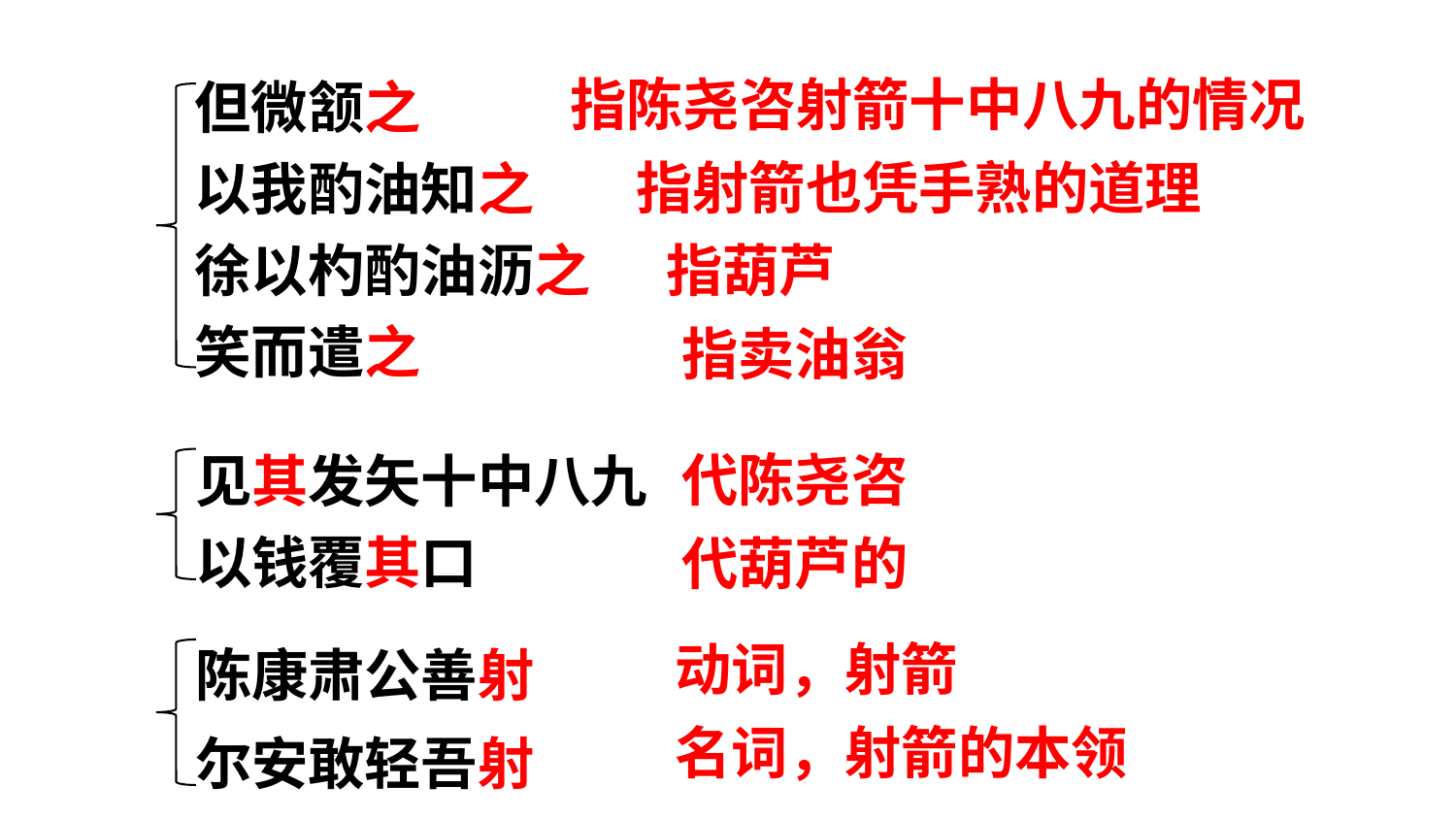

但微颔之
以我酌油知之
徐以杓酌油沥之
笑而遣之
指陈尧咨射箭十中八九的情况

指射箭也凭手熟的道理
指葫芦
指卖油翁
见其发矢十中八九
以钱覆其口
代陈尧咨

代葫芦的
陈康肃公善射
尔安敢轻吾射
动词，射箭

名词，射箭的本领